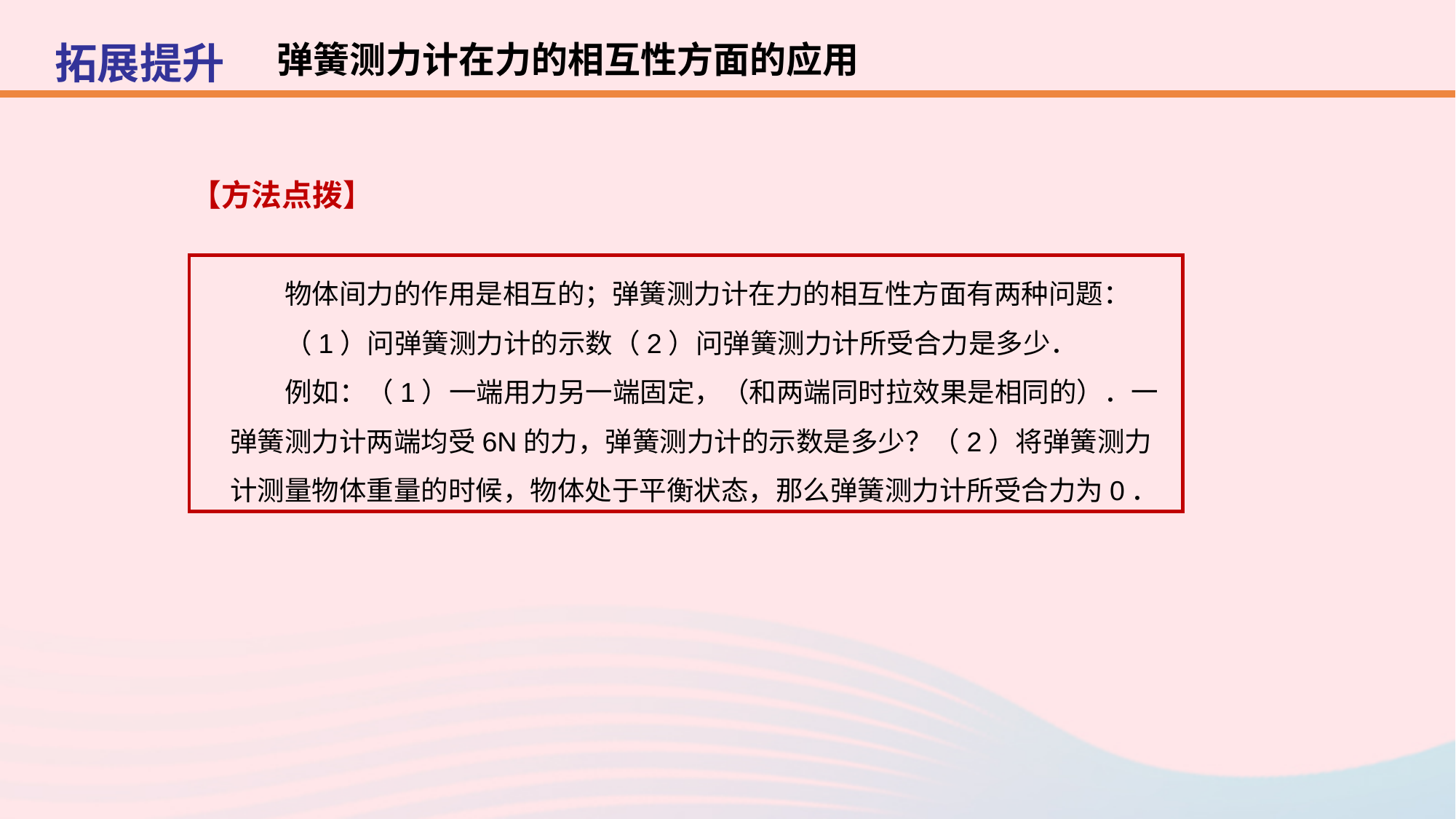

拓展提升
弹簧测力计在力的相互性方面的应用
【方法点拨】
物体间力的作用是相互的；弹簧测力计在力的相互性方面有两种问题：
（1）问弹簧测力计的示数（2）问弹簧测力计所受合力是多少．
例如：（1）一端用力另一端固定，（和两端同时拉效果是相同的）．一弹簧测力计两端均受6N的力，弹簧测力计的示数是多少？（2）将弹簧测力计测量物体重量的时候，物体处于平衡状态，那么弹簧测力计所受合力为0．